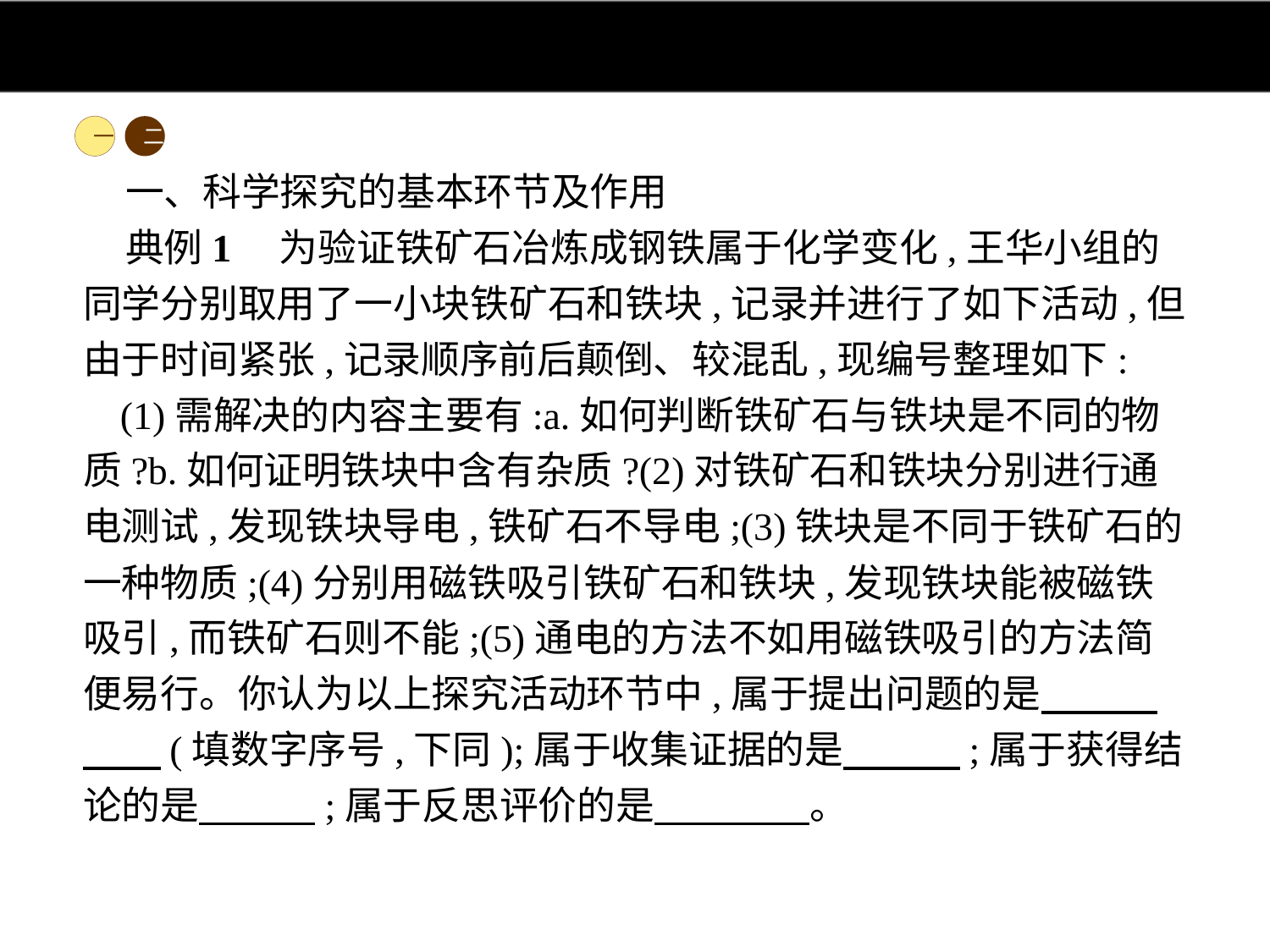

一
二
一、科学探究的基本环节及作用
典例1　为验证铁矿石冶炼成钢铁属于化学变化,王华小组的同学分别取用了一小块铁矿石和铁块,记录并进行了如下活动,但由于时间紧张,记录顺序前后颠倒、较混乱,现编号整理如下:
(1)需解决的内容主要有:a.如何判断铁矿石与铁块是不同的物质?b.如何证明铁块中含有杂质?(2)对铁矿石和铁块分别进行通电测试,发现铁块导电,铁矿石不导电;(3)铁块是不同于铁矿石的一种物质;(4)分别用磁铁吸引铁矿石和铁块,发现铁块能被磁铁吸引,而铁矿石则不能;(5)通电的方法不如用磁铁吸引的方法简便易行。你认为以上探究活动环节中,属于提出问题的是　　　　　(填数字序号,下同);属于收集证据的是　　　;属于获得结论的是　　　;属于反思评价的是　　　　。